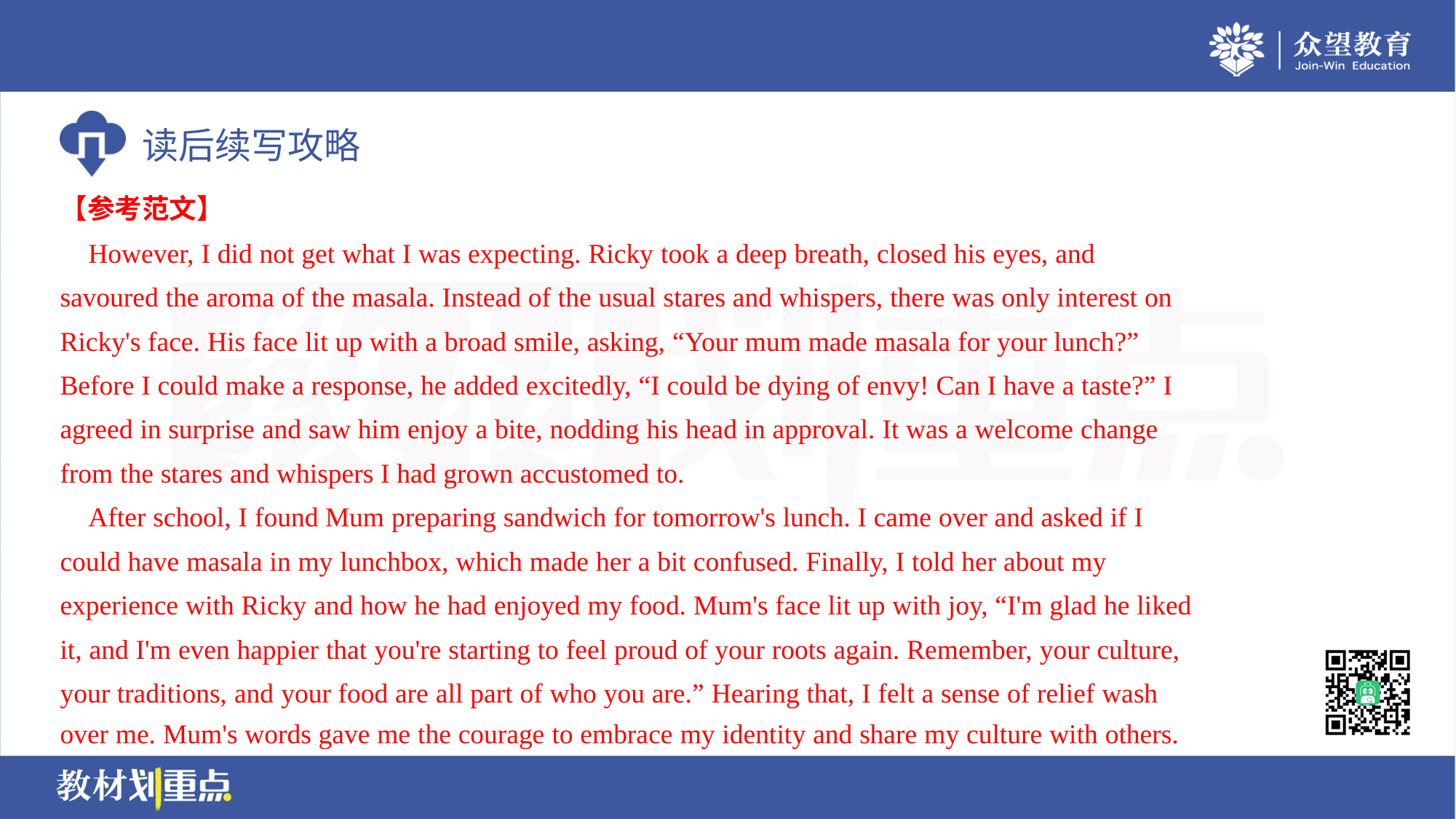

【参考范文】
    However, I did not get what I was expecting. Ricky took a deep breath, closed his eyes, and
savoured the aroma of the masala. Instead of the usual stares and whispers, there was only interest on
Ricky's face. His face lit up with a broad smile, asking, “Your mum made masala for your lunch?”
Before I could make a response, he added excitedly, “I could be dying of envy! Can I have a taste?” I
agreed in surprise and saw him enjoy a bite, nodding his head in approval. It was a welcome change
from the stares and whispers I had grown accustomed to.
    After school, I found Mum preparing sandwich for tomorrow's lunch. I came over and asked if I
could have masala in my lunchbox, which made her a bit confused. Finally, I told her about my
experience with Ricky and how he had enjoyed my food. Mum's face lit up with joy, “I'm glad he liked
it, and I'm even happier that you're starting to feel proud of your roots again. Remember, your culture,
your traditions, and your food are all part of who you are.” Hearing that, I felt a sense of relief wash
over me. Mum's words gave me the courage to embrace my identity and share my culture with others.